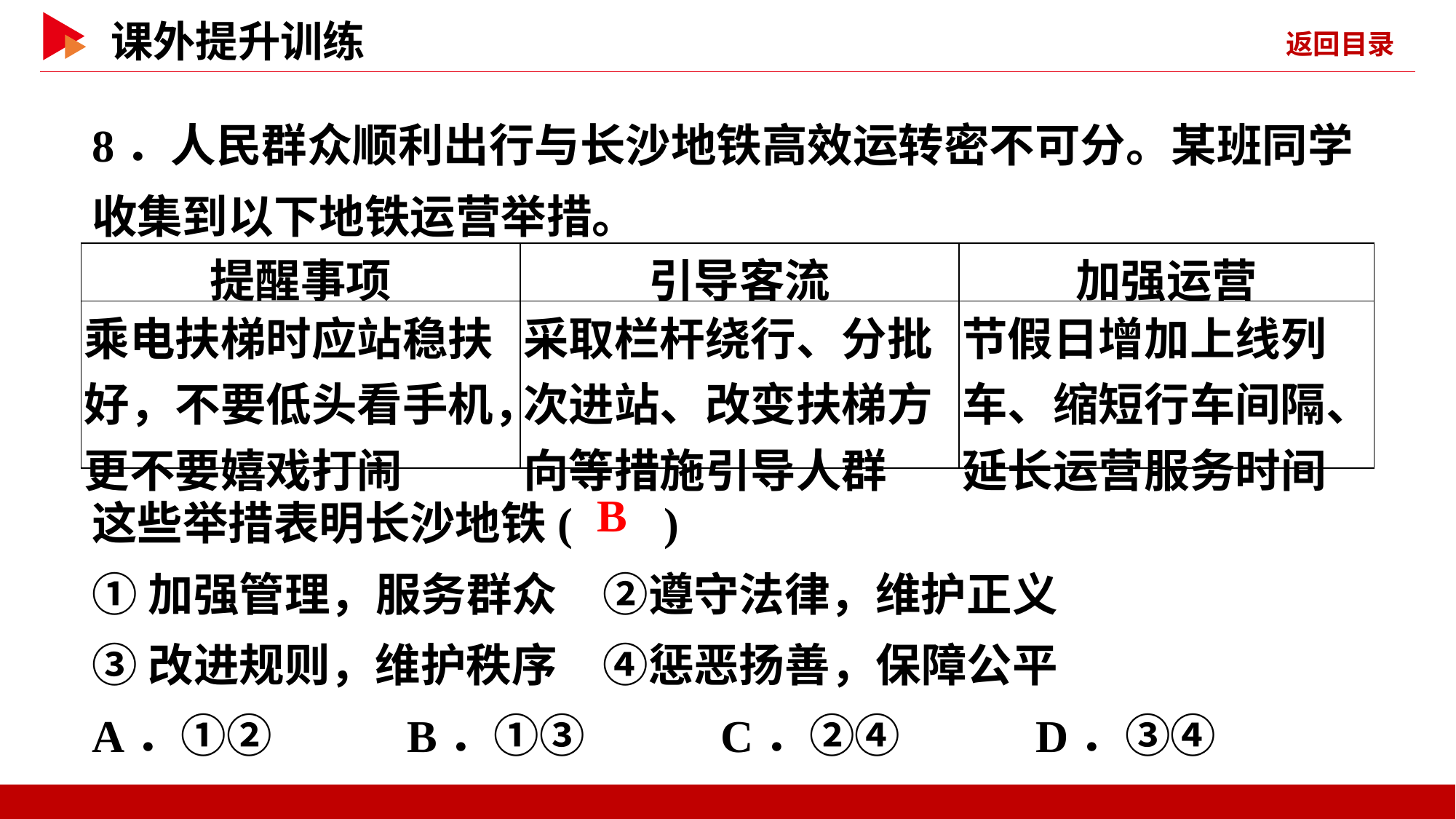

8．人民群众顺利出行与长沙地铁高效运转密不可分。某班同学收集到以下地铁运营举措。
| 提醒事项 | 引导客流 | 加强运营 |
| --- | --- | --- |
| 乘电扶梯时应站稳扶好，不要低头看手机，更不要嬉戏打闹 | 采取栏杆绕行、分批次进站、改变扶梯方向等措施引导人群 | 节假日增加上线列车、缩短行车间隔、延长运营服务时间 |
这些举措表明长沙地铁(        )
①加强管理，服务群众　②遵守法律，维护正义
③改进规则，维护秩序　④惩恶扬善，保障公平
A．①②            B．①③            C．②④            D．③④
   B